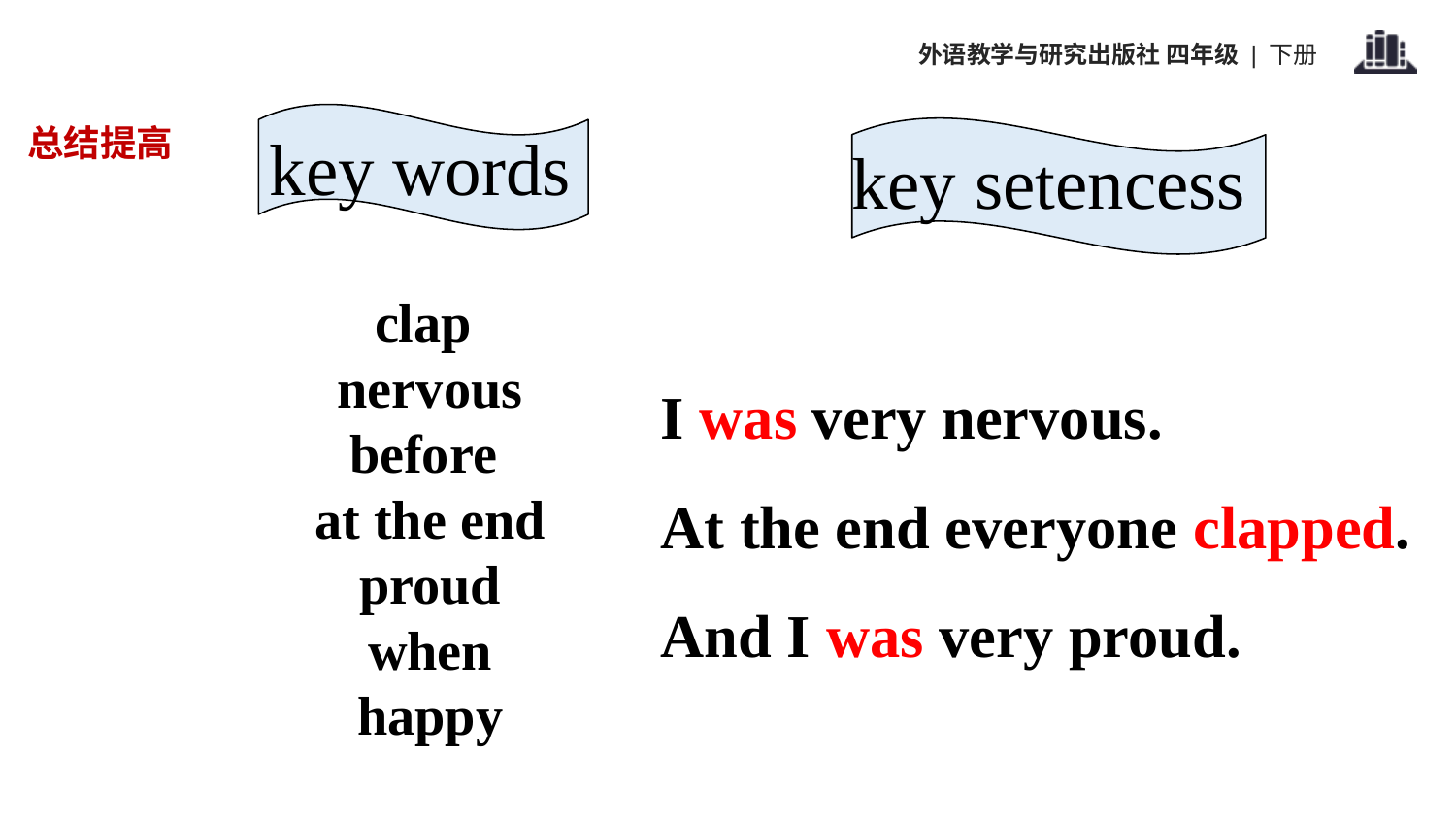

总结提高

key words
key setencess
clap
 nervous
before
 at the end
 proud
 when
 happy
I was very nervous.
At the end everyone clapped.
And I was very proud.